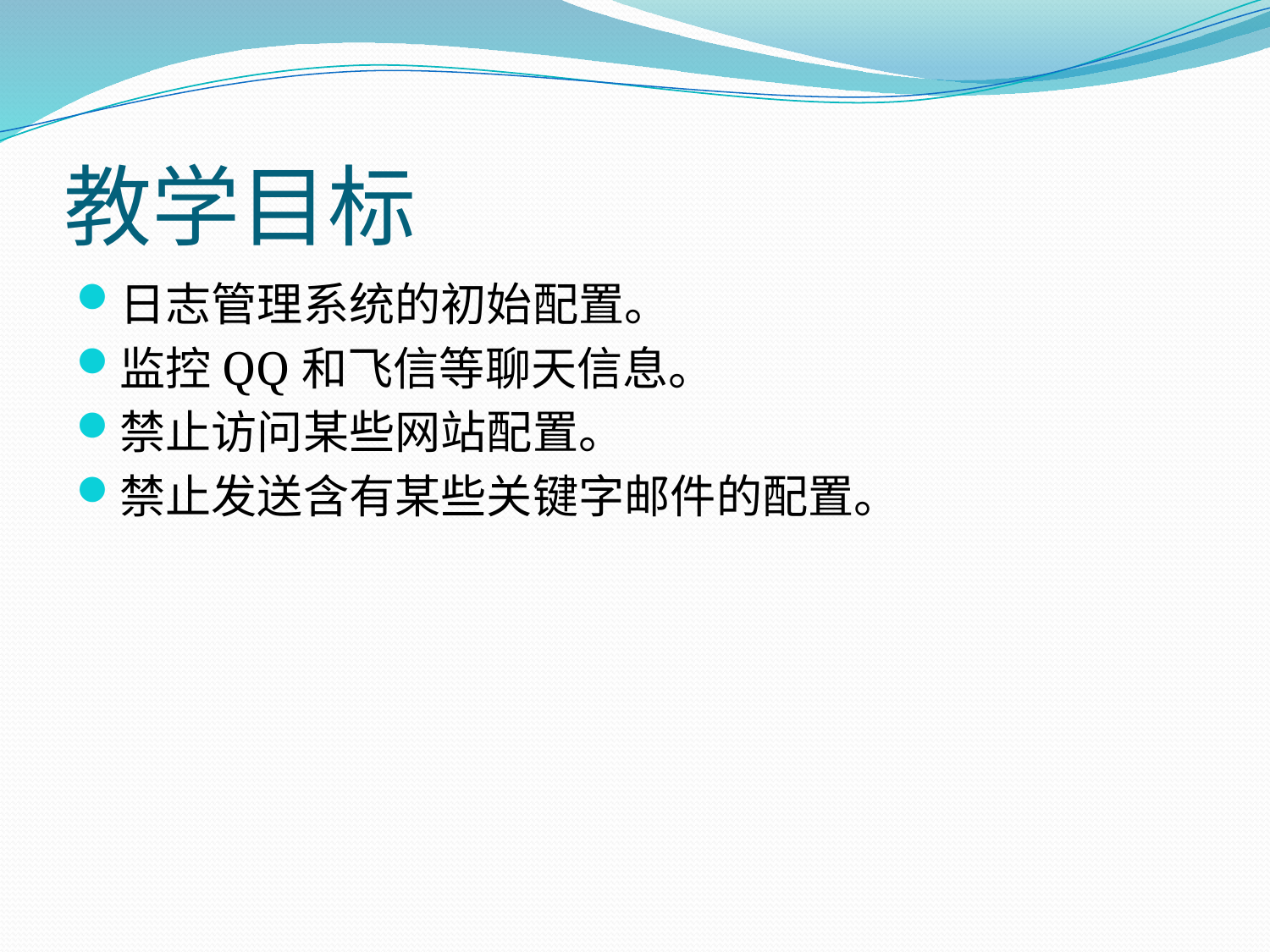

# 教学目标
日志管理系统的初始配置。
监控QQ和飞信等聊天信息。
禁止访问某些网站配置。
禁止发送含有某些关键字邮件的配置。